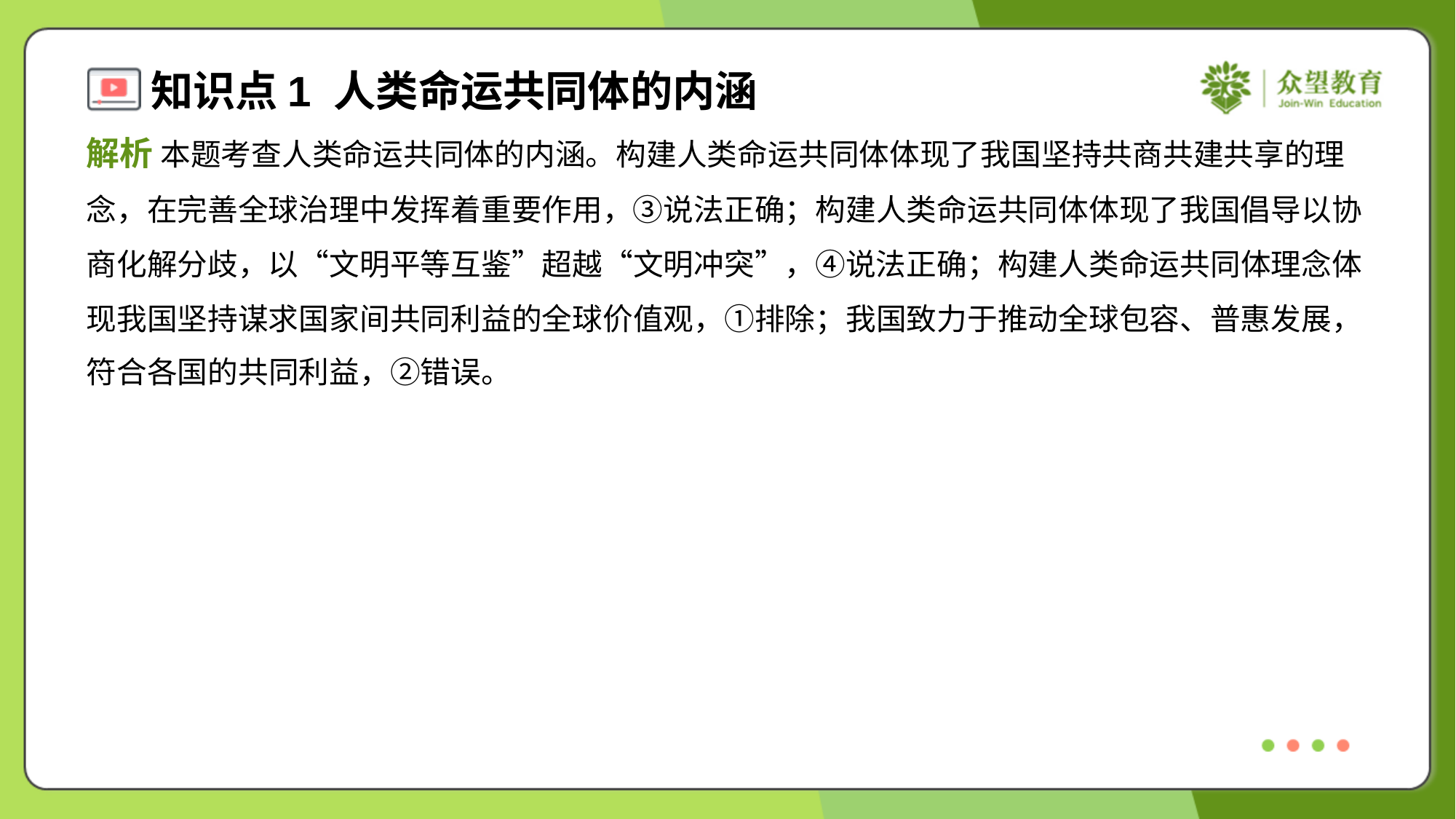

解析 本题考查人类命运共同体的内涵。构建人类命运共同体体现了我国坚持共商共建共享的理
念，在完善全球治理中发挥着重要作用，③说法正确；构建人类命运共同体体现了我国倡导以协
商化解分歧，以“文明平等互鉴”超越“文明冲突”，④说法正确；构建人类命运共同体理念体
现我国坚持谋求国家间共同利益的全球价值观，①排除；我国致力于推动全球包容、普惠发展，
符合各国的共同利益，②错误。